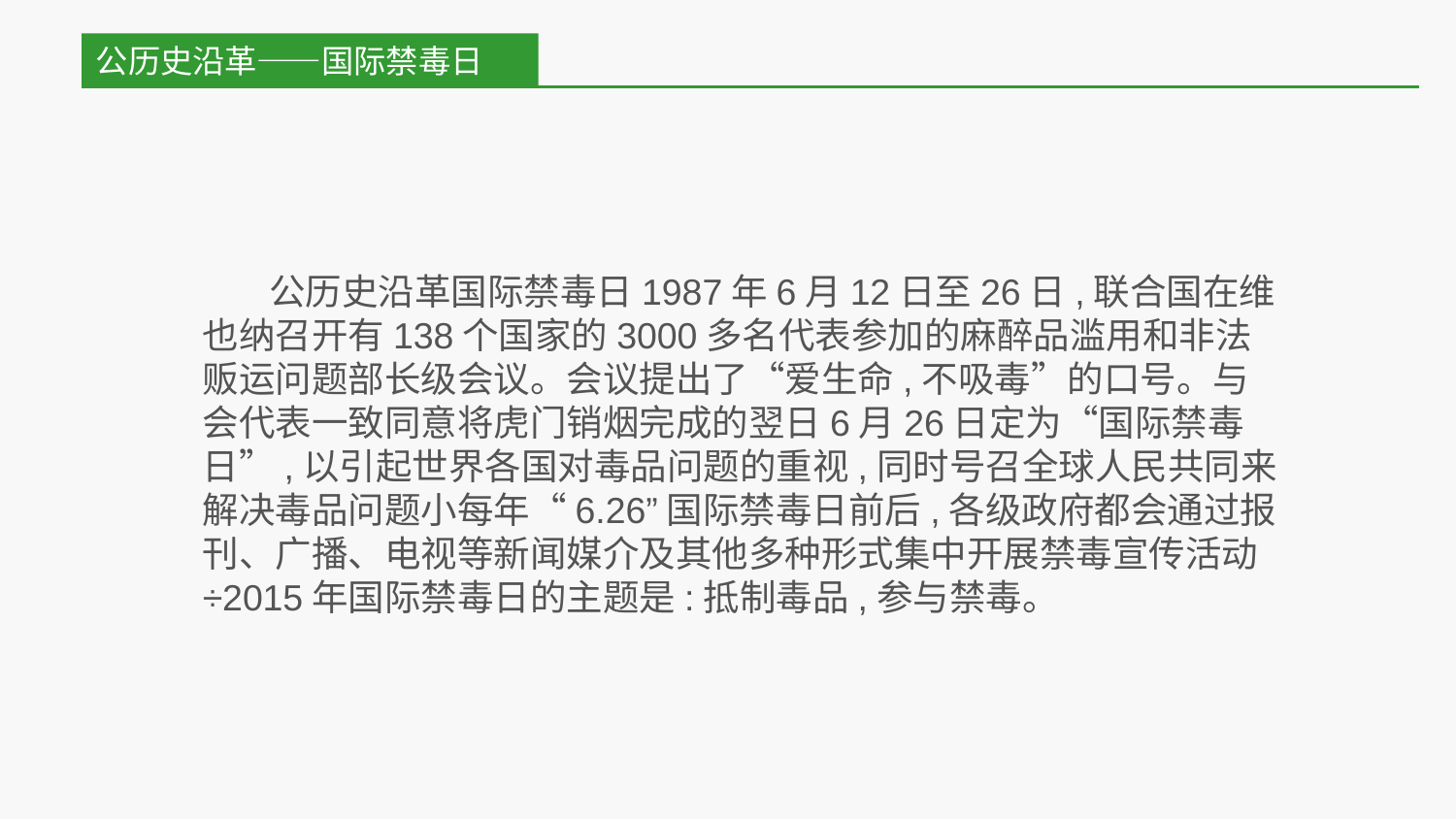

公历史沿革——国际禁毒日
       公历史沿革国际禁毒日1987年6月12日至26日,联合国在维也纳召开有138个国家的3000多名代表参加的麻醉品滥用和非法贩运问题部长级会议。会议提出了“爱生命,不吸毒”的口号。与会代表一致同意将虎门销烟完成的翌日6月26日定为“国际禁毒日”,以引起世界各国对毒品问题的重视,同时号召全球人民共同来解决毒品问题小每年“6.26”国际禁毒日前后,各级政府都会通过报刊、广播、电视等新闻媒介及其他多种形式集中开展禁毒宣传活动÷2015年国际禁毒日的主题是:抵制毒品,参与禁毒。